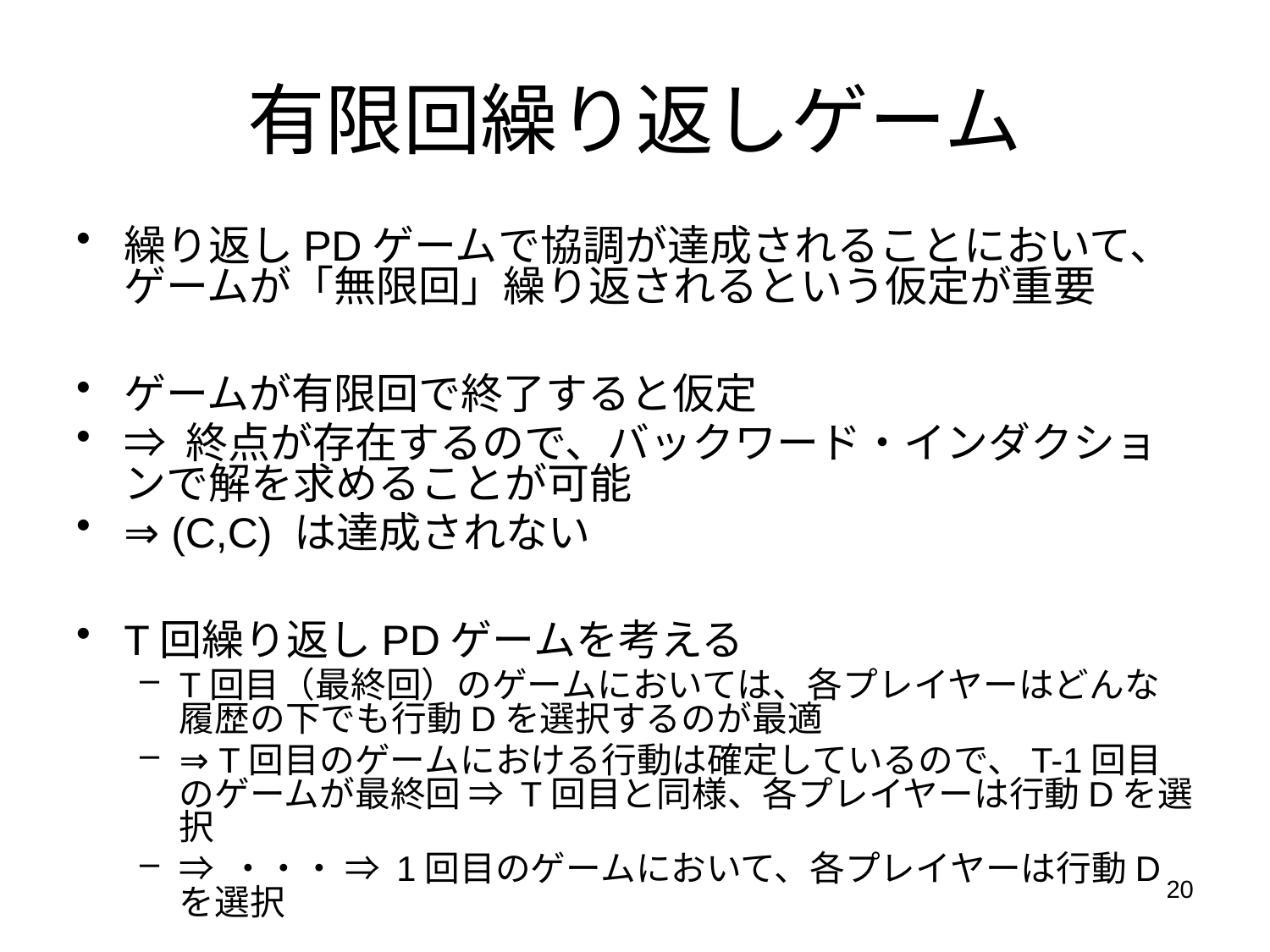

# 有限回繰り返しゲーム
繰り返しPDゲームで協調が達成されることにおいて、ゲームが「無限回」繰り返されるという仮定が重要

ゲームが有限回で終了すると仮定
⇒ 終点が存在するので、バックワード・インダクションで解を求めることが可能
⇒ (C,C) は達成されない

T回繰り返しPDゲームを考える
T回目（最終回）のゲームにおいては、各プレイヤーはどんな履歴の下でも行動Dを選択するのが最適
⇒ T回目のゲームにおける行動は確定しているので、T-1回目のゲームが最終回 ⇒ T回目と同様、各プレイヤーは行動Dを選択
⇒ ・・・ ⇒ 1回目のゲームにおいて、各プレイヤーは行動Dを選択
20